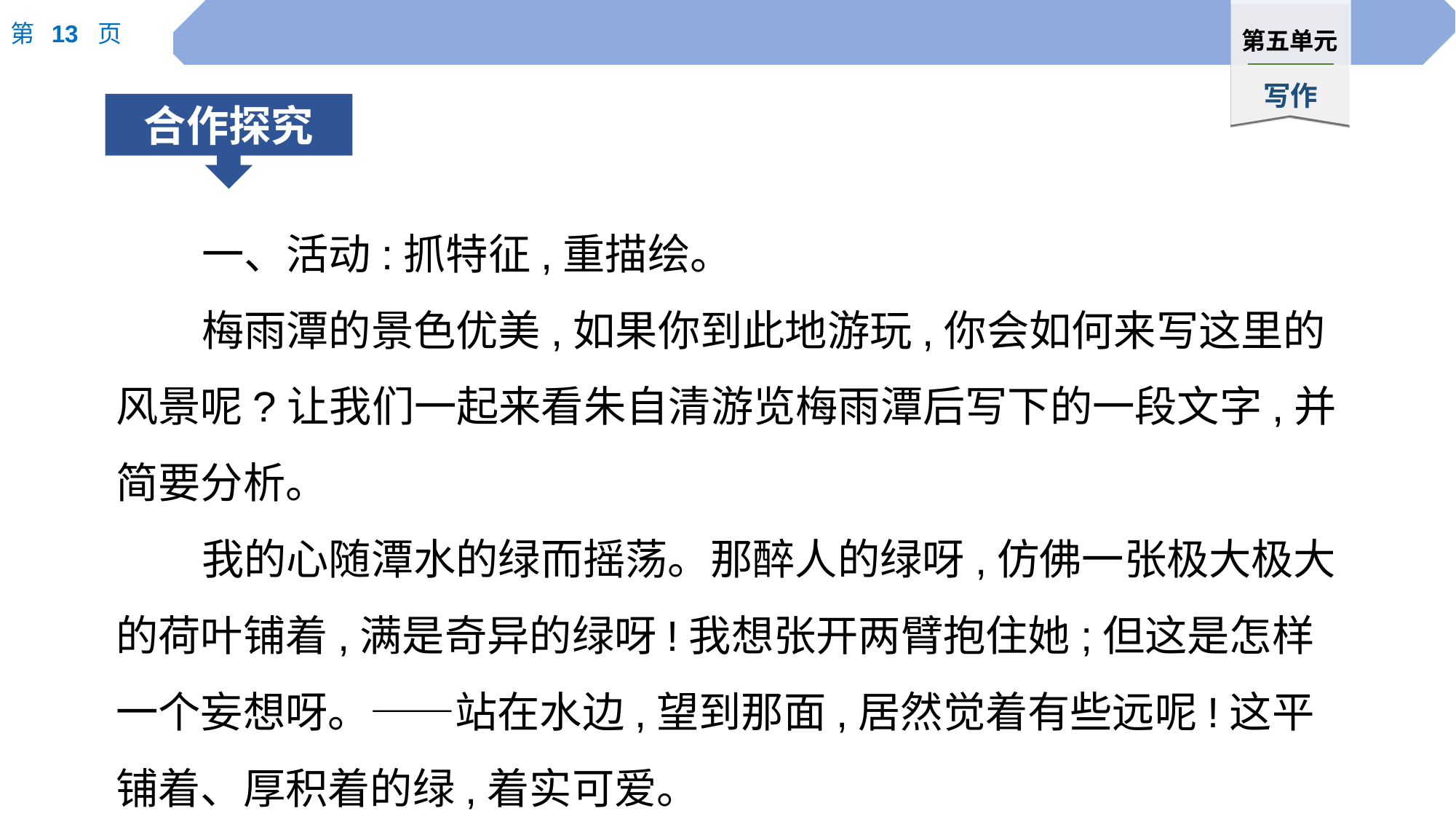

一、活动:抓特征,重描绘。
梅雨潭的景色优美,如果你到此地游玩,你会如何来写这里的风景呢?让我们一起来看朱自清游览梅雨潭后写下的一段文字,并简要分析。
我的心随潭水的绿而摇荡。那醉人的绿呀,仿佛一张极大极大的荷叶铺着,满是奇异的绿呀!我想张开两臂抱住她;但这是怎样一个妄想呀。——站在水边,望到那面,居然觉着有些远呢!这平铺着、厚积着的绿,着实可爱。